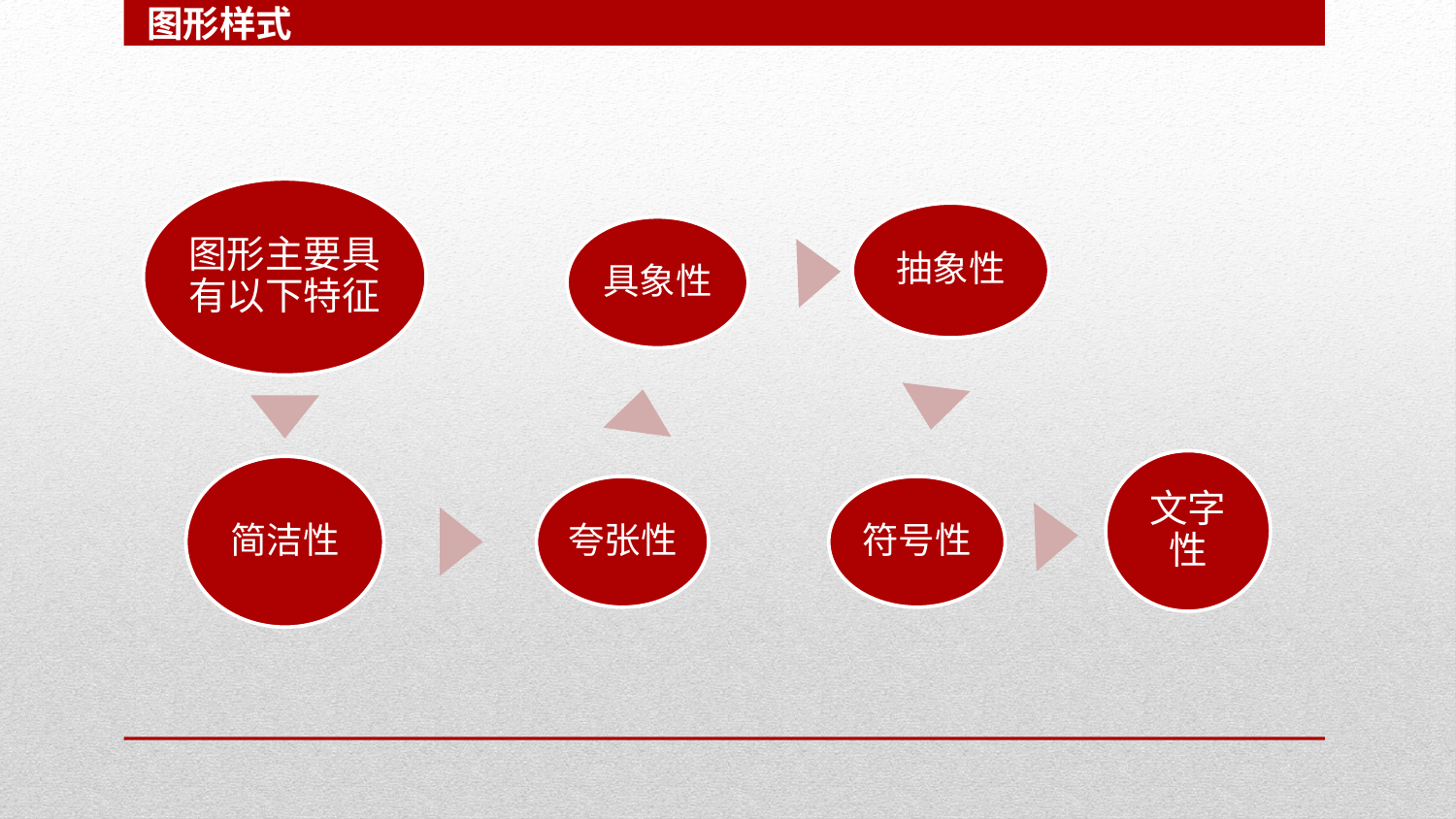

图形样式
图形主要具有以下特征
简洁性
夸张性
具象性
抽象性
符号性
文字性